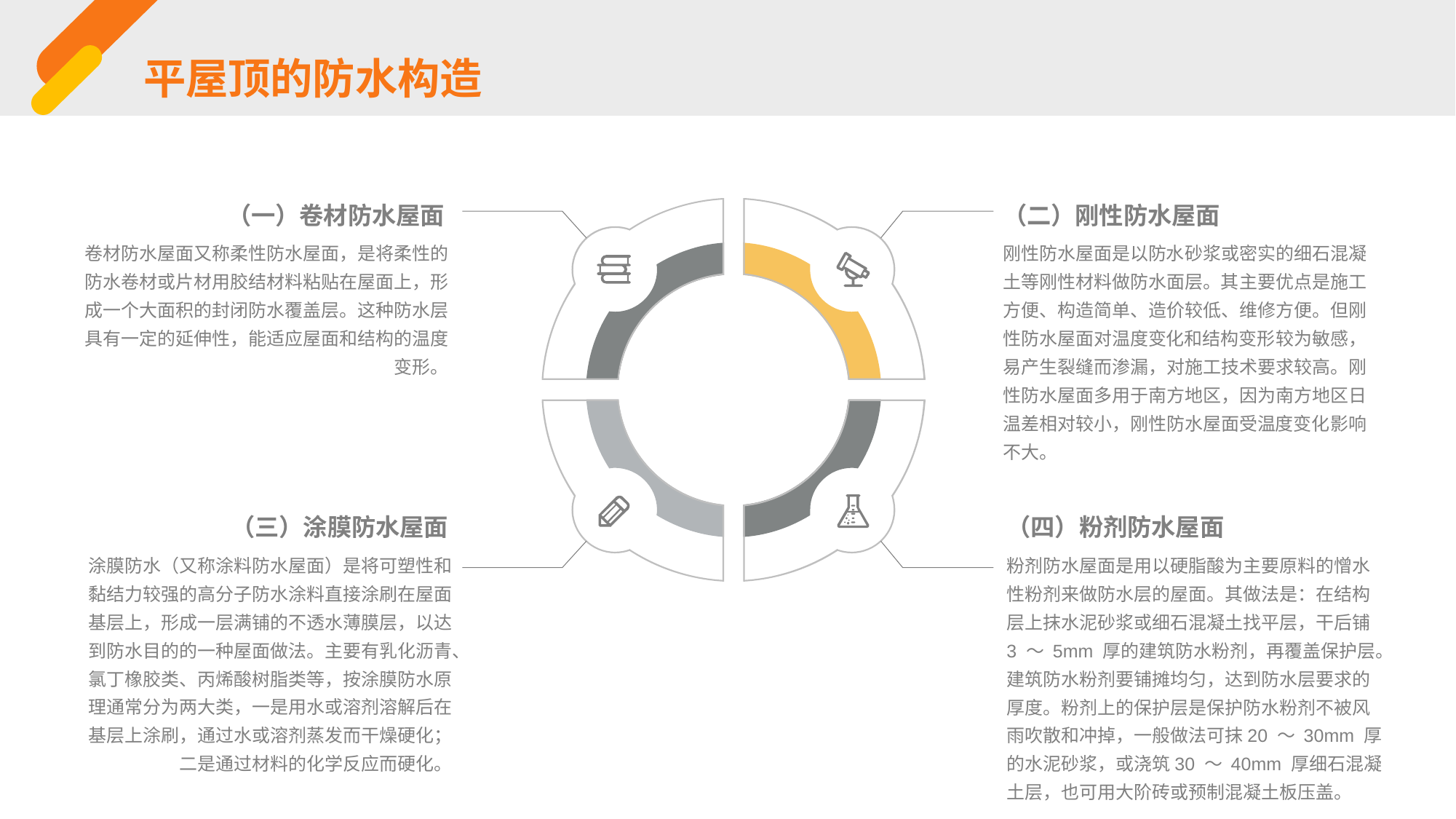

平屋顶的防水构造

（一）卷材防水屋面
（二）刚性防水屋面

卷材防水屋面又称柔性防水屋面，是将柔性的防水卷材或片材用胶结材料粘贴在屋面上，形成一个大面积的封闭防水覆盖层。这种防水层具有一定的延伸性，能适应屋面和结构的温度变形。
刚性防水屋面是以防水砂浆或密实的细石混凝土等刚性材料做防水面层。其主要优点是施工方便、构造简单、造价较低、维修方便。但刚性防水屋面对温度变化和结构变形较为敏感，易产生裂缝而渗漏，对施工技术要求较高。刚性防水屋面多用于南方地区，因为南方地区日温差相对较小，刚性防水屋面受温度变化影响不大。

（三）涂膜防水屋面
（四）粉剂防水屋面

涂膜防水（又称涂料防水屋面）是将可塑性和黏结力较强的高分子防水涂料直接涂刷在屋面基层上，形成一层满铺的不透水薄膜层，以达到防水目的的一种屋面做法。主要有乳化沥青、氯丁橡胶类、丙烯酸树脂类等，按涂膜防水原理通常分为两大类，一是用水或溶剂溶解后在基层上涂刷，通过水或溶剂蒸发而干燥硬化；二是通过材料的化学反应而硬化。
粉剂防水屋面是用以硬脂酸为主要原料的憎水性粉剂来做防水层的屋面。其做法是：在结构层上抹水泥砂浆或细石混凝土找平层，干后铺3 ～ 5mm 厚的建筑防水粉剂，再覆盖保护层。建筑防水粉剂要铺摊均匀，达到防水层要求的厚度。粉剂上的保护层是保护防水粉剂不被风雨吹散和冲掉，一般做法可抹20 ～ 30mm 厚的水泥砂浆，或浇筑30 ～ 40mm 厚细石混凝土层，也可用大阶砖或预制混凝土板压盖。